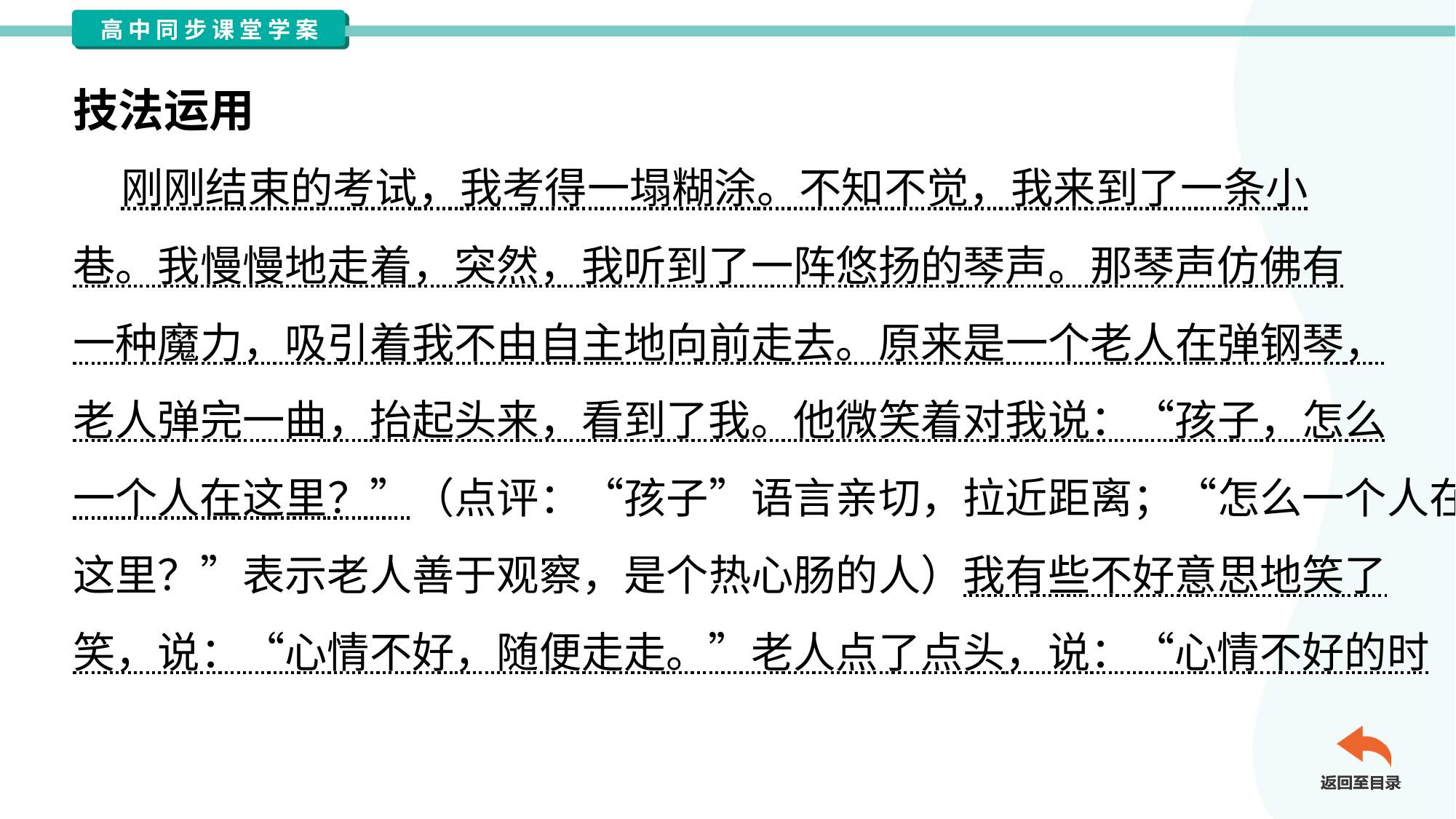

技法运用
    刚刚结束的考试，我考得一塌糊涂。不知不觉，我来到了一条小
巷。我慢慢地走着，突然，我听到了一阵悠扬的琴声。那琴声仿佛有
一种魔力，吸引着我不由自主地向前走去。原来是一个老人在弹钢琴，
老人弹完一曲，抬起头来，看到了我。他微笑着对我说：“孩子，怎么
一个人在这里？”（点评：“孩子”语言亲切，拉近距离；“怎么一个人在
这里？”表示老人善于观察，是个热心肠的人）我有些不好意思地笑了
笑，说：“心情不好，随便走走。”老人点了点头，说：“心情不好的时